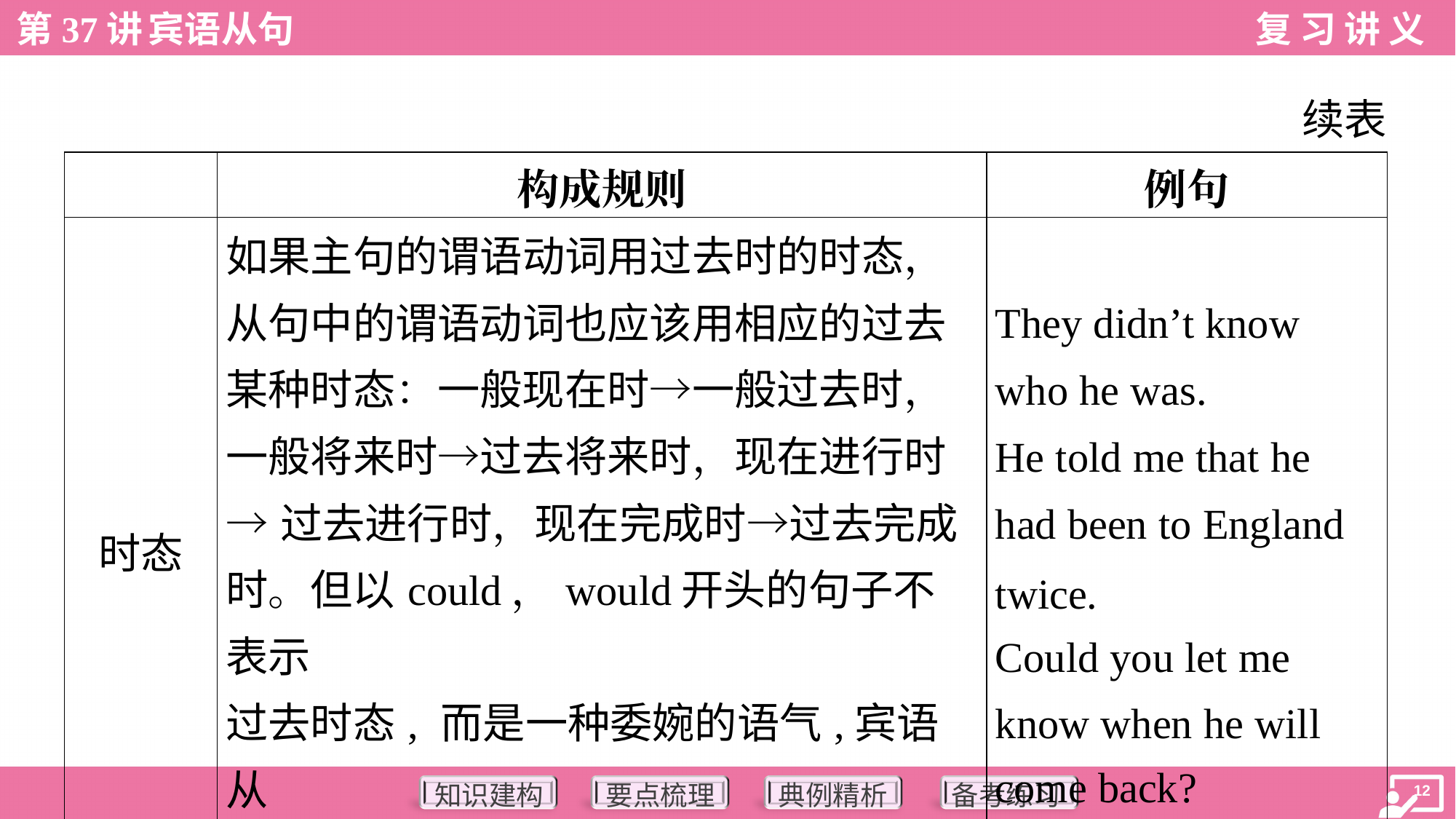

续表
|  | 构成规则 | 例句 |
| --- | --- | --- |
| 时态 | 如果主句的谓语动词用过去时的时态， 从句中的谓语动词也应该用相应的过去 某种时态：一般现在时→一般过去时， 一般将来时→过去将来时，现在进行时 →过去进行时，现在完成时→过去完成 时。但以could，would开头的句子不表示 过去时态, 而是一种委婉的语气,宾语从 句不必用过去时的时态 | They didn’t know who he was. He told me that he had been to England twice. Could you let me know when he will come back? |